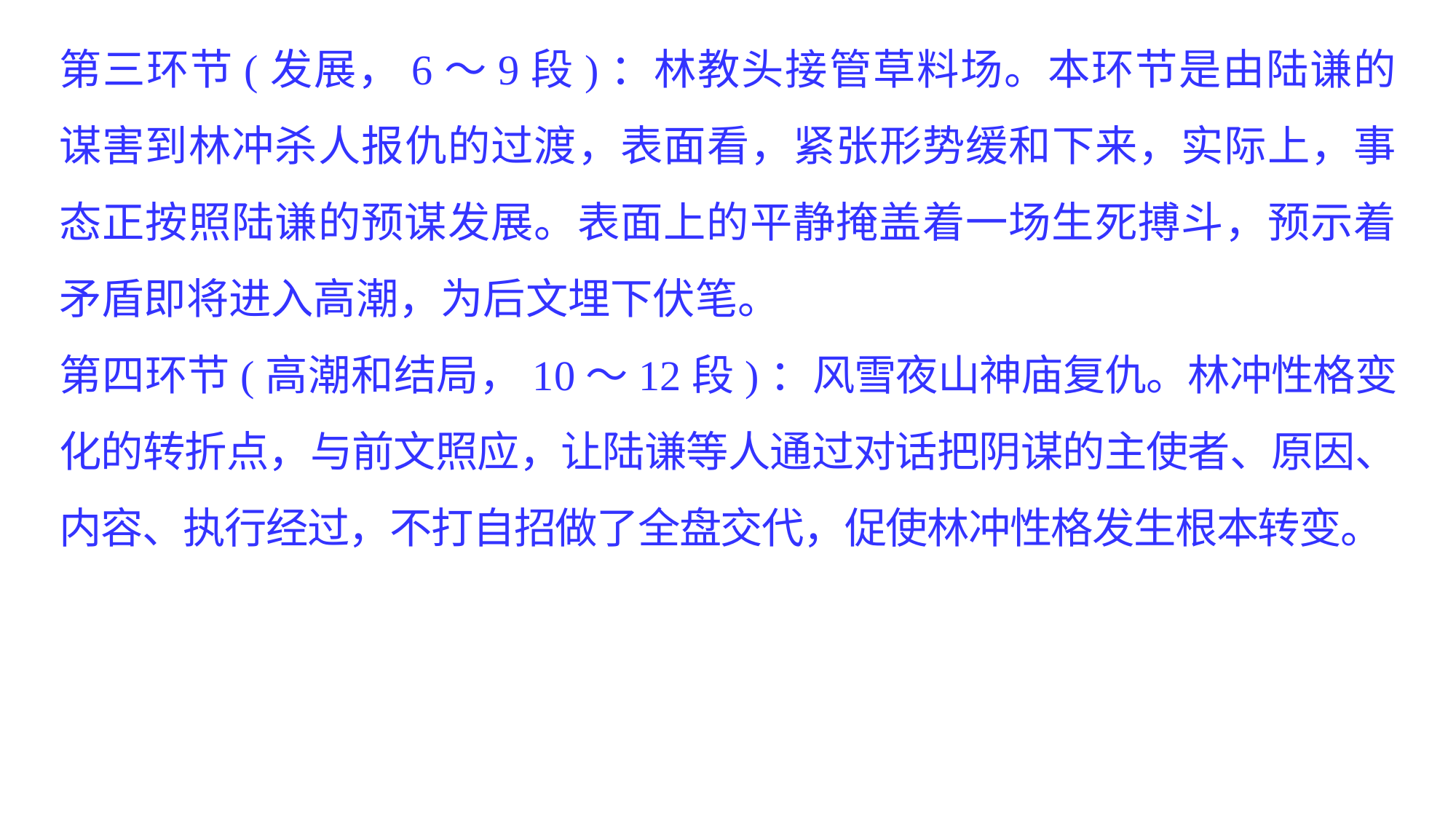

第三环节(发展，6～9段)：林教头接管草料场。本环节是由陆谦的谋害到林冲杀人报仇的过渡，表面看，紧张形势缓和下来，实际上，事态正按照陆谦的预谋发展。表面上的平静掩盖着一场生死搏斗，预示着矛盾即将进入高潮，为后文埋下伏笔。
第四环节(高潮和结局，10～12段)：风雪夜山神庙复仇。林冲性格变化的转折点，与前文照应，让陆谦等人通过对话把阴谋的主使者、原因、内容、执行经过，不打自招做了全盘交代，促使林冲性格发生根本转变。